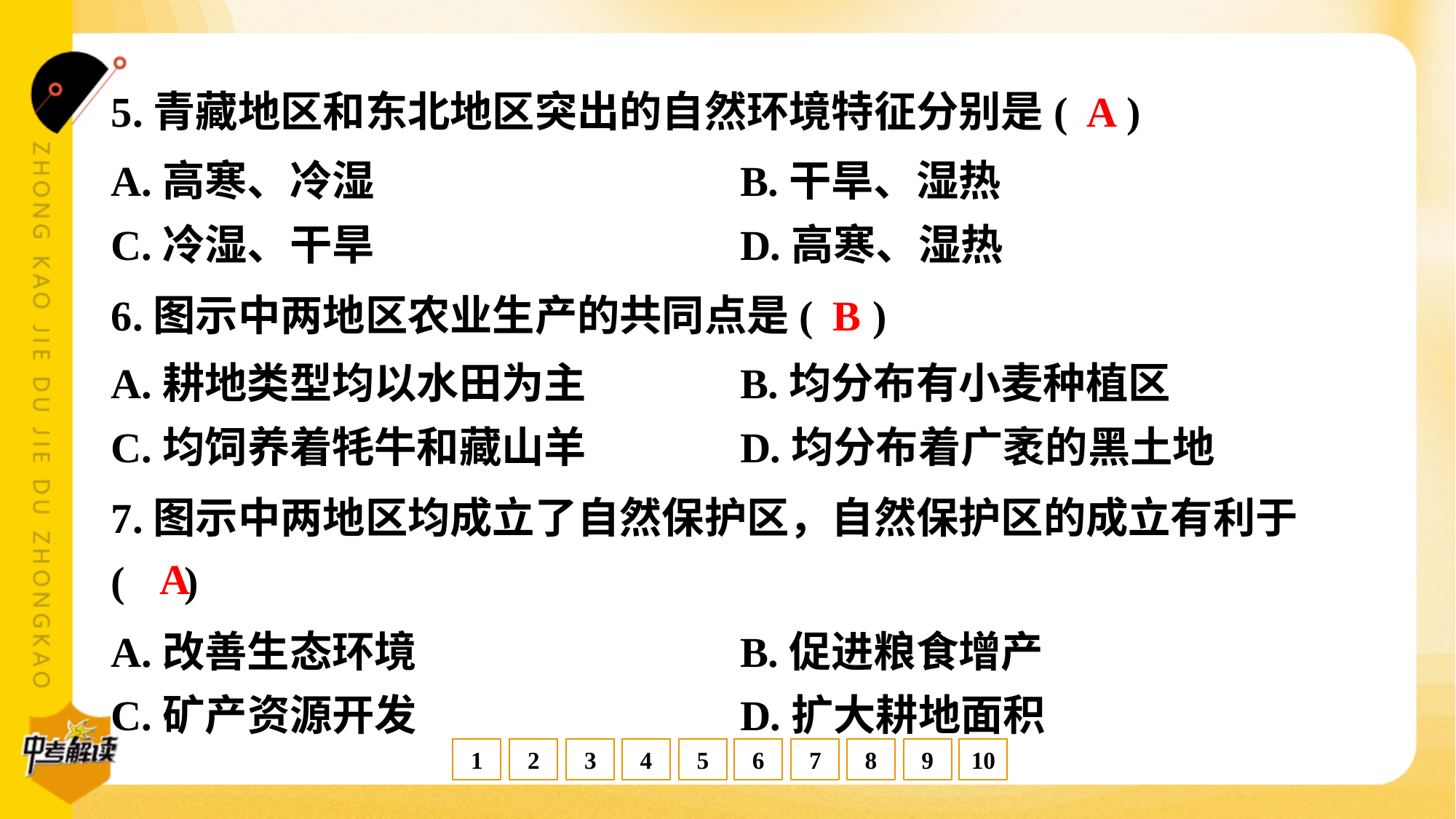

A
5.青藏地区和东北地区突出的自然环境特征分别是(     )
A.高寒、冷湿	B.干旱、湿热
C.冷湿、干旱	D.高寒、湿热
B
6.图示中两地区农业生产的共同点是(     )
A.耕地类型均以水田为主	B.均分布有小麦种植区
C.均饲养着牦牛和藏山羊	D.均分布着广袤的黑土地
7.图示中两地区均成立了自然保护区，自然保护区的成立有利于
(     )
A
A.改善生态环境	B.促进粮食增产
C.矿产资源开发	D.扩大耕地面积